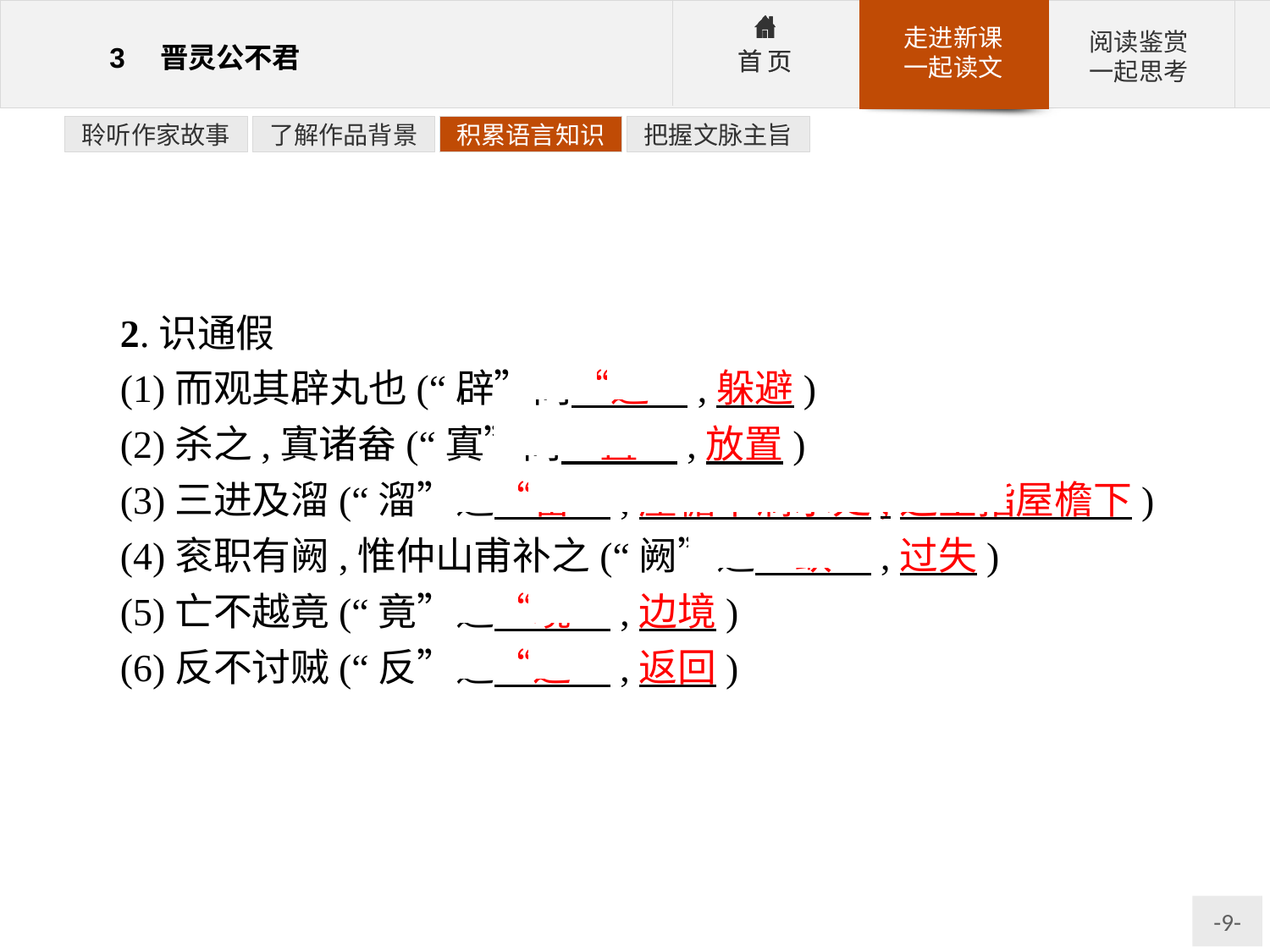

聆听作家故事
了解作品背景
积累语言知识
把握文脉主旨
2.识通假
(1)而观其辟丸也(“辟”同“避”,躲避)
(2)杀之,寘诸畚(“寘”同“置”,放置)
(3)三进及溜(“溜”通“罶”,屋檐下滴水处,这里指屋檐下)
(4)衮职有阙,惟仲山甫补之(“阙”通“缺”,过失)
(5)亡不越竟(“竟”通“境”,边境)
(6)反不讨贼(“反”通“返”,返回)